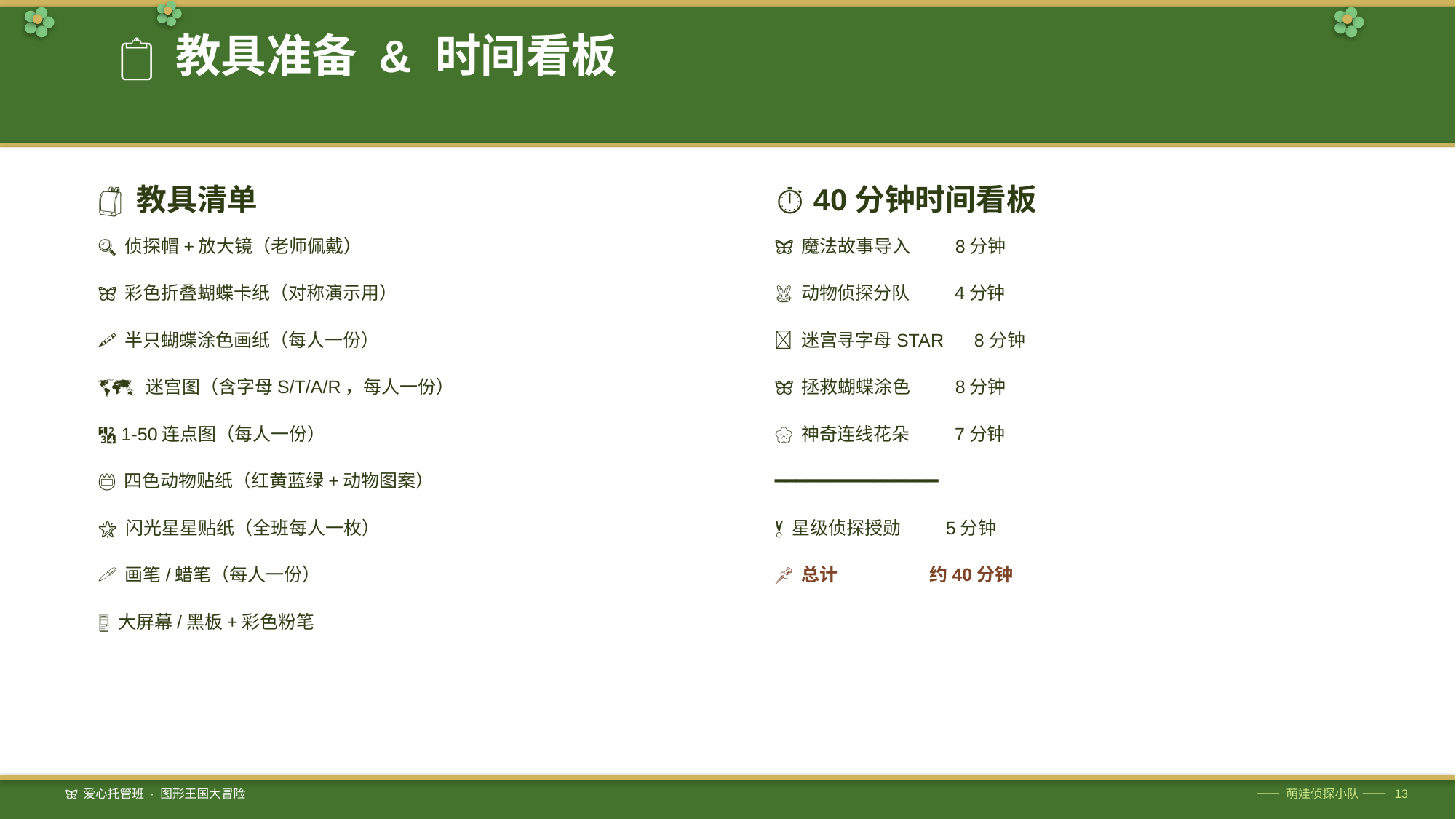

📋 教具准备 & 时间看板

🎒 教具清单
⏱ 40分钟时间看板
🔍 侦探帽+放大镜（老师佩戴）
🦋 魔法故事导入          8分钟
🦋 彩色折叠蝴蝶卡纸（对称演示用）
🐰 动物侦探分队          4分钟
🖍️ 半只蝴蝶涂色画纸（每人一份）
🧩 迷宫寻字母STAR      8分钟
🗺️ 迷宫图（含字母S/T/A/R，每人一份）
🦋 拯救蝴蝶涂色          8分钟
🔢 1-50连点图（每人一份）
🌸 神奇连线花朵          7分钟
📛 四色动物贴纸（红黄蓝绿+动物图案）
━━━━━━━━━━━━━━━
🌟 闪光星星贴纸（全班每人一枚）
🏅 星级侦探授勋          5分钟
🖊️ 画笔/蜡笔（每人一份）
📌 总计                      约40分钟
🖥️ 大屏幕/黑板+彩色粉笔

🦋 爱心托管班 · 图形王国大冒险
—— 萌娃侦探小队 ——  13